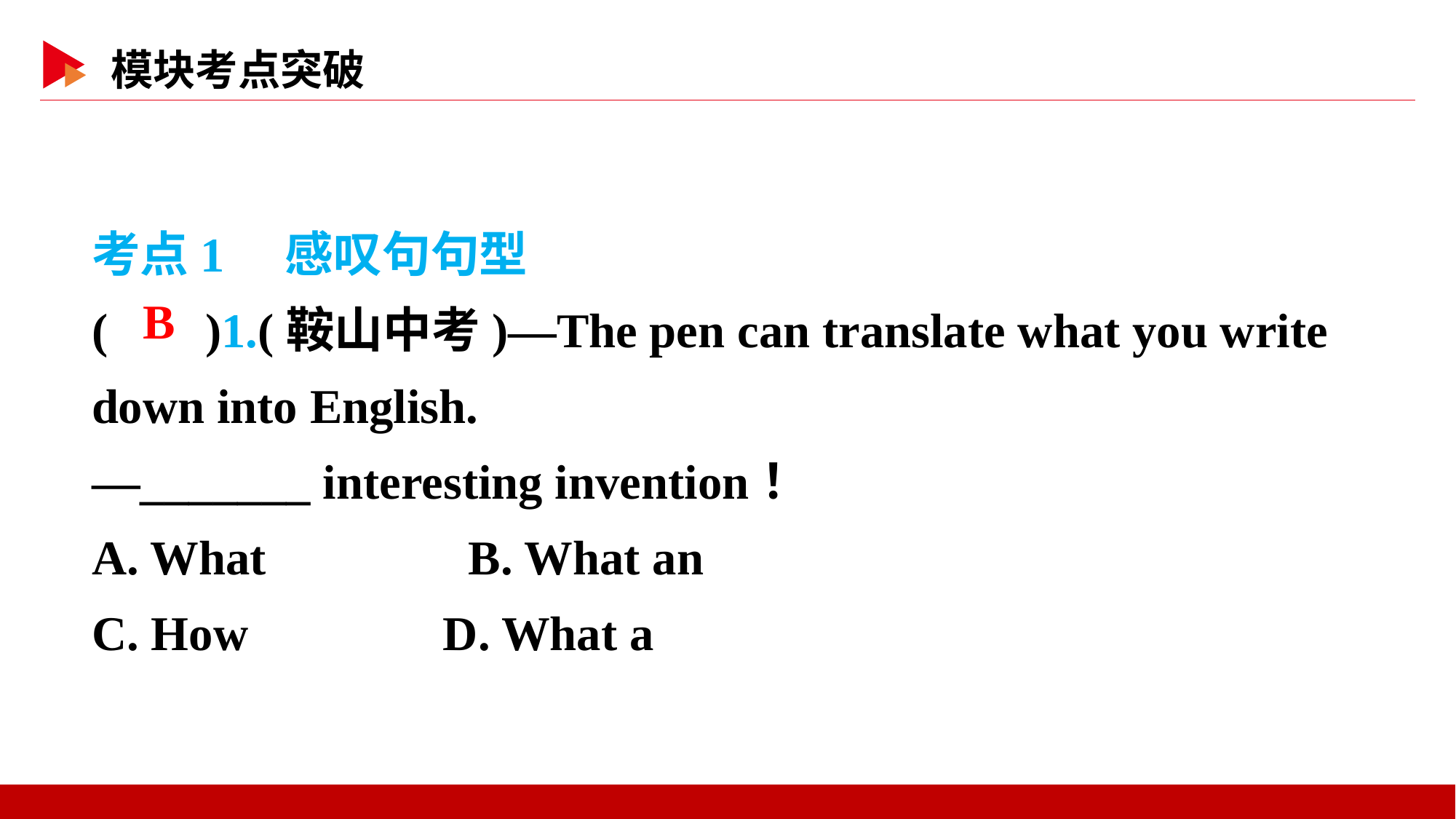

考点1　感叹句句型
(        )1.(鞍山中考)—The pen can translate what you write down into English.
—_______ interesting invention！
A. What　　　   B. What an
C. How                D. What a
   B